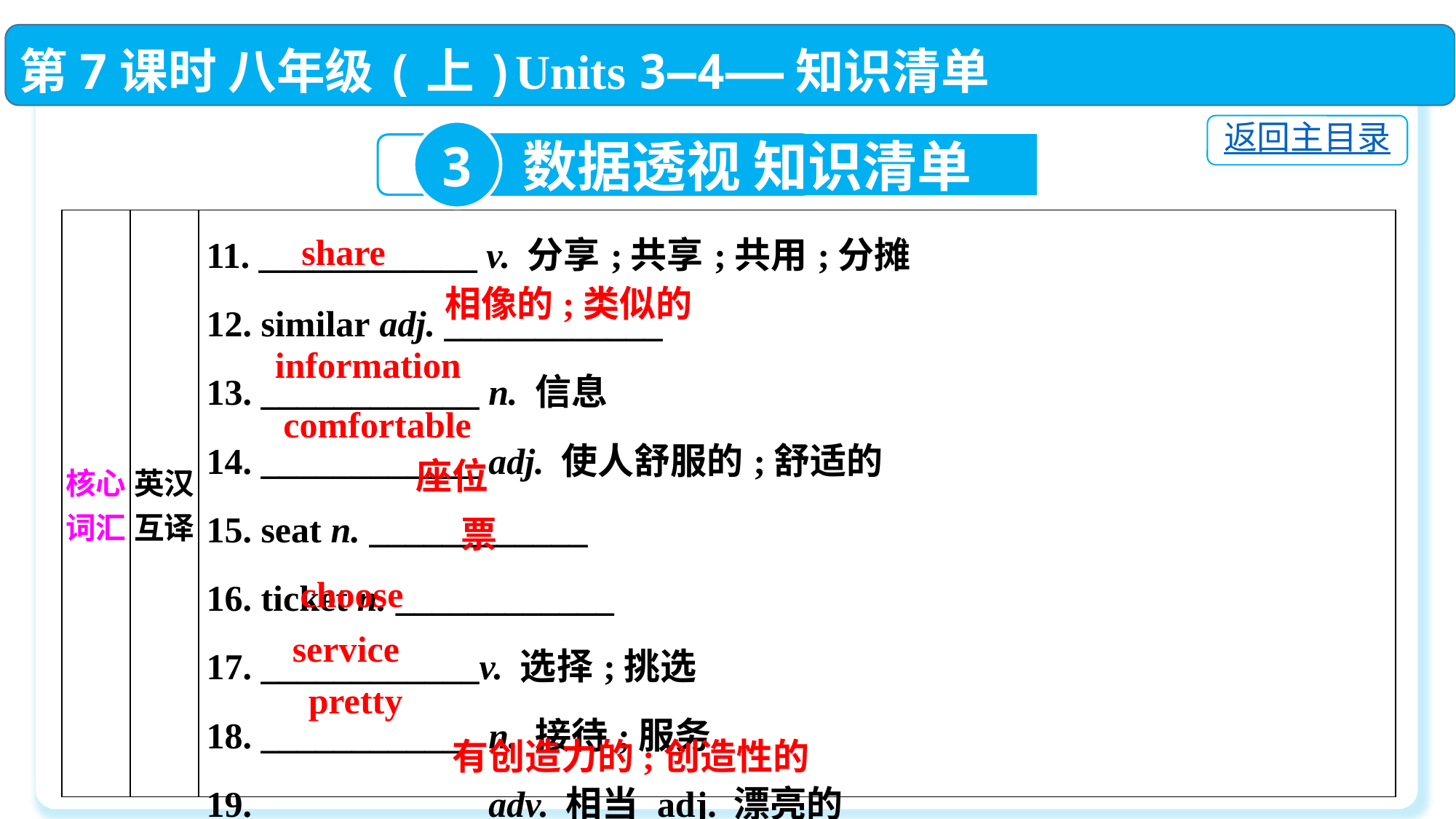

第7课时 八年级(上)Units 3—4——知识清单

返回主目录
3

数据透视 知识清单
| 核心词汇 | 英汉互译 | 11. \_\_\_\_\_\_\_\_\_\_\_\_ v. 分享;共享;共用;分摊  12. similar adj. \_\_\_\_\_\_\_\_\_\_\_\_　　　  13. \_\_\_\_\_\_\_\_\_\_\_\_ n. 信息  14. \_\_\_\_\_\_\_\_\_\_\_\_ adj. 使人舒服的;舒适的  15. seat n. \_\_\_\_\_\_\_\_\_\_\_\_　　　  16. ticket n. \_\_\_\_\_\_\_\_\_\_\_\_　　　  17. \_\_\_\_\_\_\_\_\_\_\_\_v. 选择;挑选  18. \_\_\_\_\_\_\_\_\_\_\_\_ n. 接待;服务  19. \_\_\_\_\_\_\_\_\_\_\_\_ adv. 相当 adj. 漂亮的  20. creative adj. \_\_\_\_\_\_\_\_\_\_\_\_\_\_\_\_\_\_\_ |
| --- | --- | --- |

share
相像的;类似的
information
comfortable
座位
票
choose
service
 pretty
有创造力的;创造性的